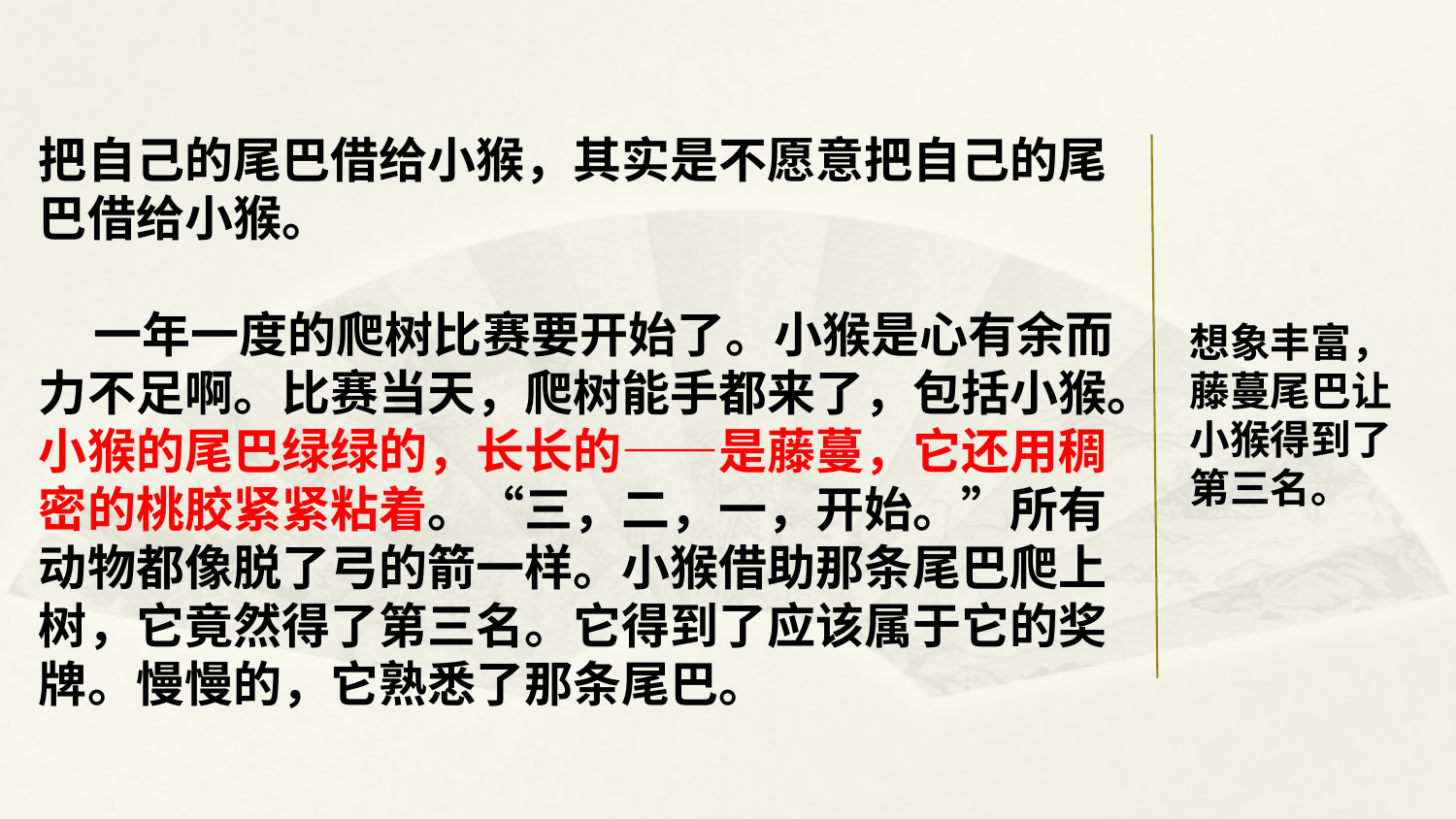

把自己的尾巴借给小猴，其实是不愿意把自己的尾巴借给小猴。

    一年一度的爬树比赛要开始了。小猴是心有余而力不足啊。比赛当天，爬树能手都来了，包括小猴。小猴的尾巴绿绿的，长长的——是藤蔓，它还用稠密的桃胶紧紧粘着。“三，二，一，开始。”所有动物都像脱了弓的箭一样。小猴借助那条尾巴爬上树，它竟然得了第三名。它得到了应该属于它的奖牌。慢慢的，它熟悉了那条尾巴。
想象丰富，藤蔓尾巴让小猴得到了第三名。